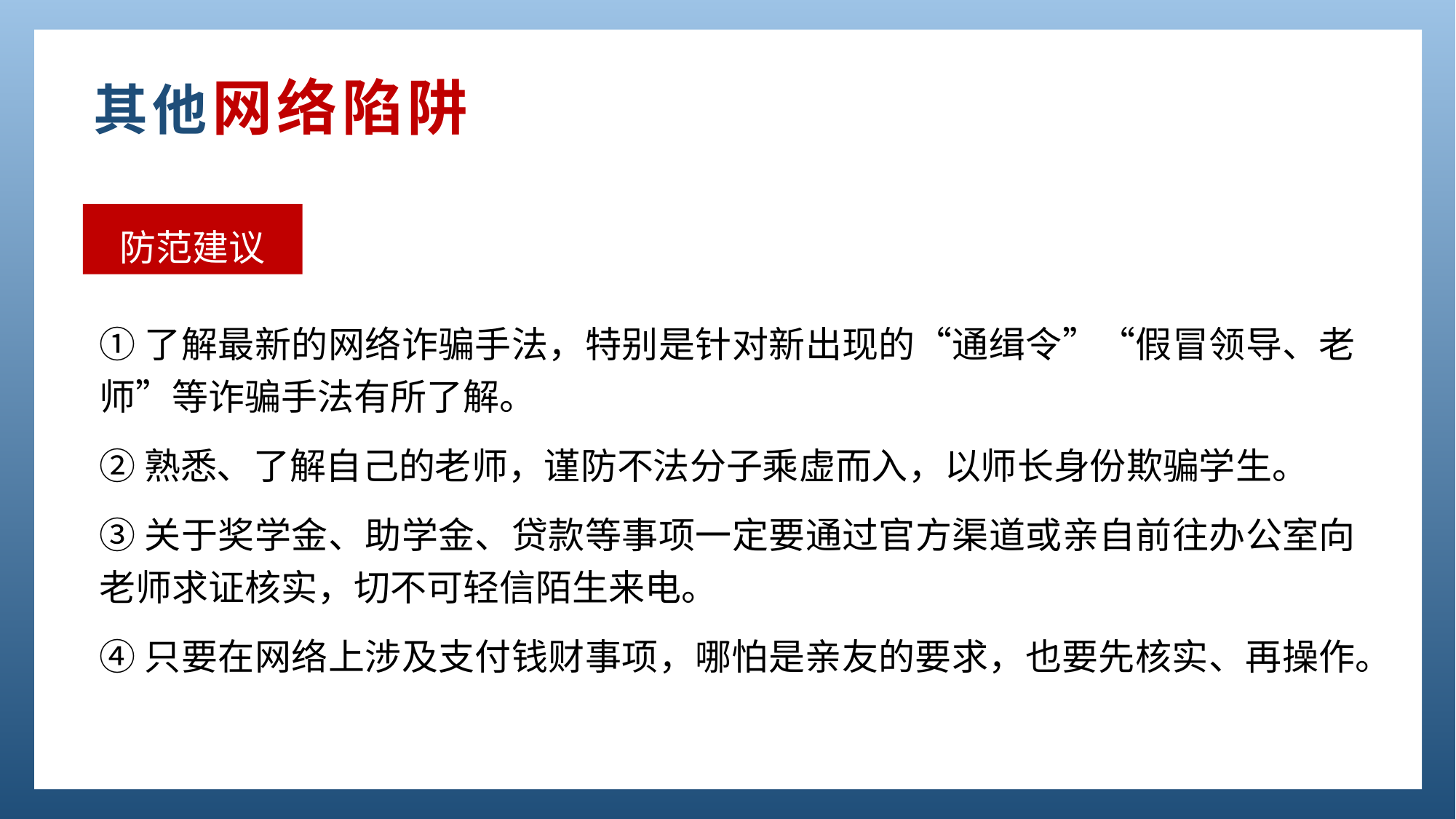

其他网络陷阱

防范建议
①了解最新的网络诈骗手法，特别是针对新出现的“通缉令”“假冒领导、老师”等诈骗手法有所了解。
②熟悉、了解自己的老师，谨防不法分子乘虚而入，以师长身份欺骗学生。
③关于奖学金、助学金、贷款等事项一定要通过官方渠道或亲自前往办公室向老师求证核实，切不可轻信陌生来电。
④只要在网络上涉及支付钱财事项，哪怕是亲友的要求，也要先核实、再操作。